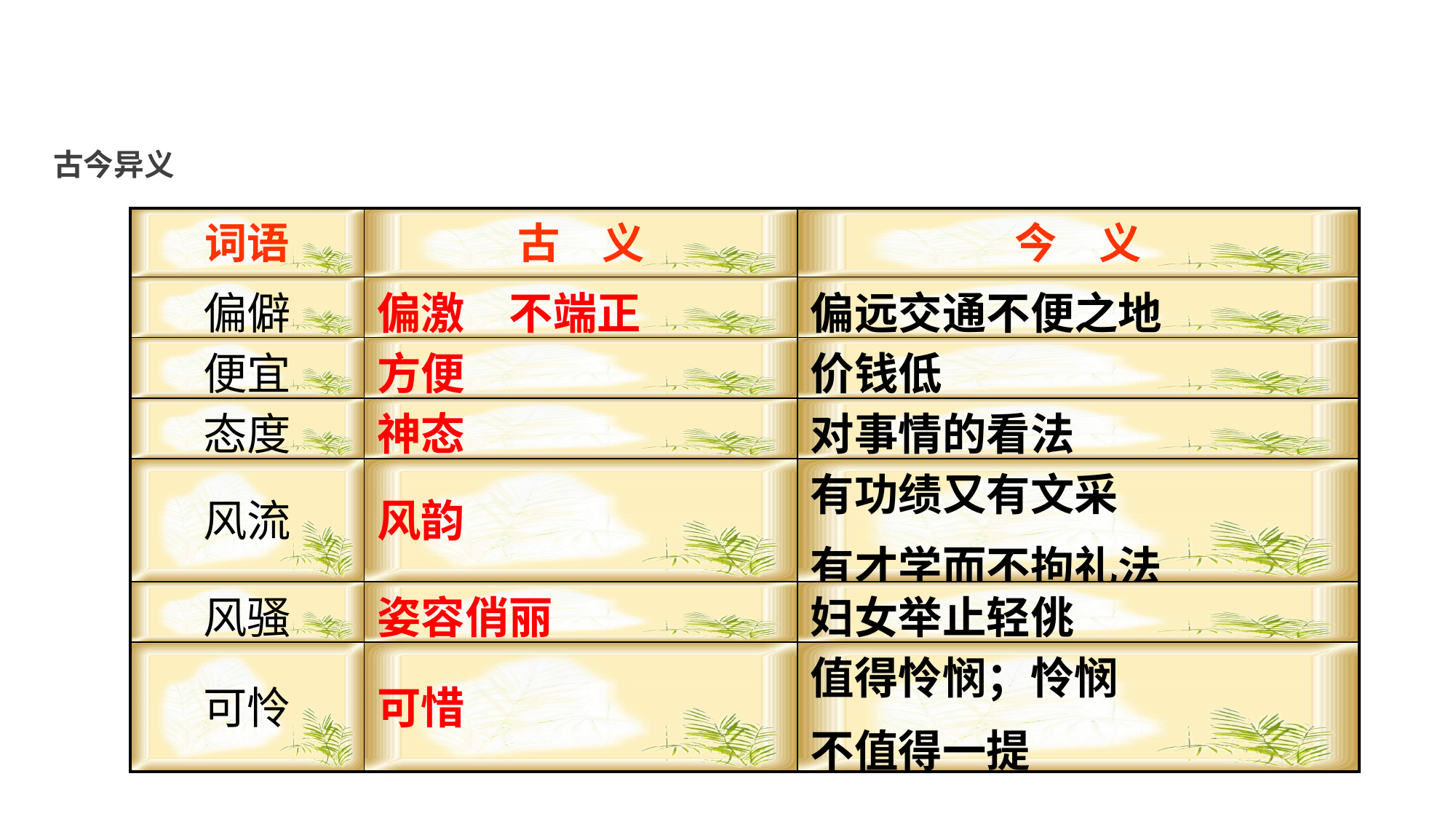

古今异义
| 词语 | 古　义 | 今　义 |
| --- | --- | --- |
| 偏僻 | 偏激　不端正 | 偏远交通不便之地 |
| 便宜 | 方便 | 价钱低 |
| 态度 | 神态 | 对事情的看法 |
| 风流 | 风韵 | 有功绩又有文采 有才学而不拘礼法 |
| 风骚 | 姿容俏丽 | 妇女举止轻佻 |
| 可怜 | 可惜 | 值得怜悯；怜悯 不值得一提 |